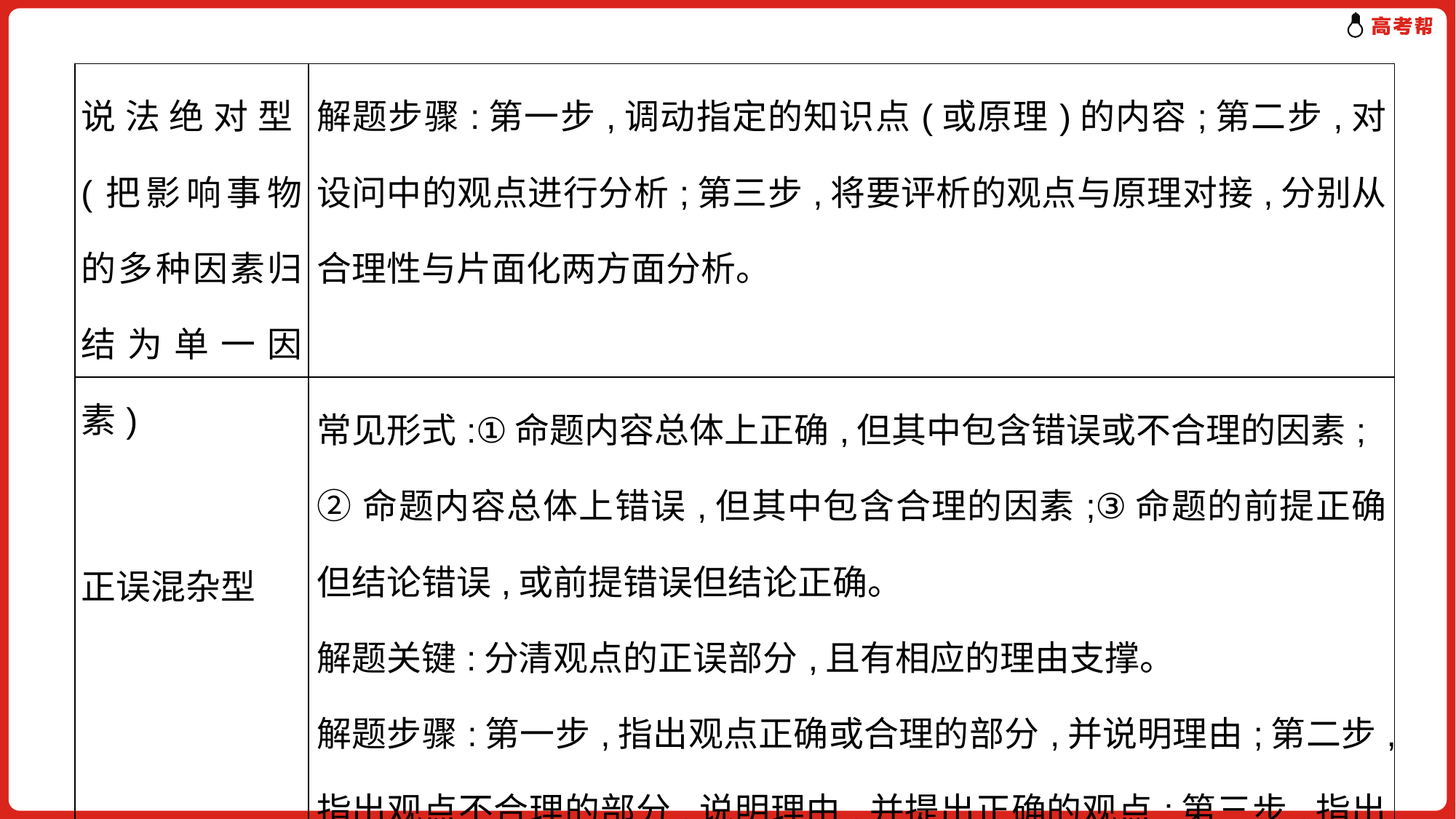

| 说法绝对型(把影响事物的多种因素归结为单一因素) | 解题步骤:第一步,调动指定的知识点(或原理)的内容;第二步,对设问中的观点进行分析;第三步,将要评析的观点与原理对接,分别从合理性与片面化两方面分析。 |
| --- | --- |
| 正误混杂型 | 常见形式:①命题内容总体上正确,但其中包含错误或不合理的因素; ②命题内容总体上错误,但其中包含合理的因素;③命题的前提正确但结论错误,或前提错误但结论正确。 解题关键:分清观点的正误部分,且有相应的理由支撑。 解题步骤:第一步,指出观点正确或合理的部分,并说明理由;第二步,指出观点不合理的部分,说明理由,并提出正确的观点;第三步,指出材料中的观点犯了什么错误,或指出应该怎么办。 |